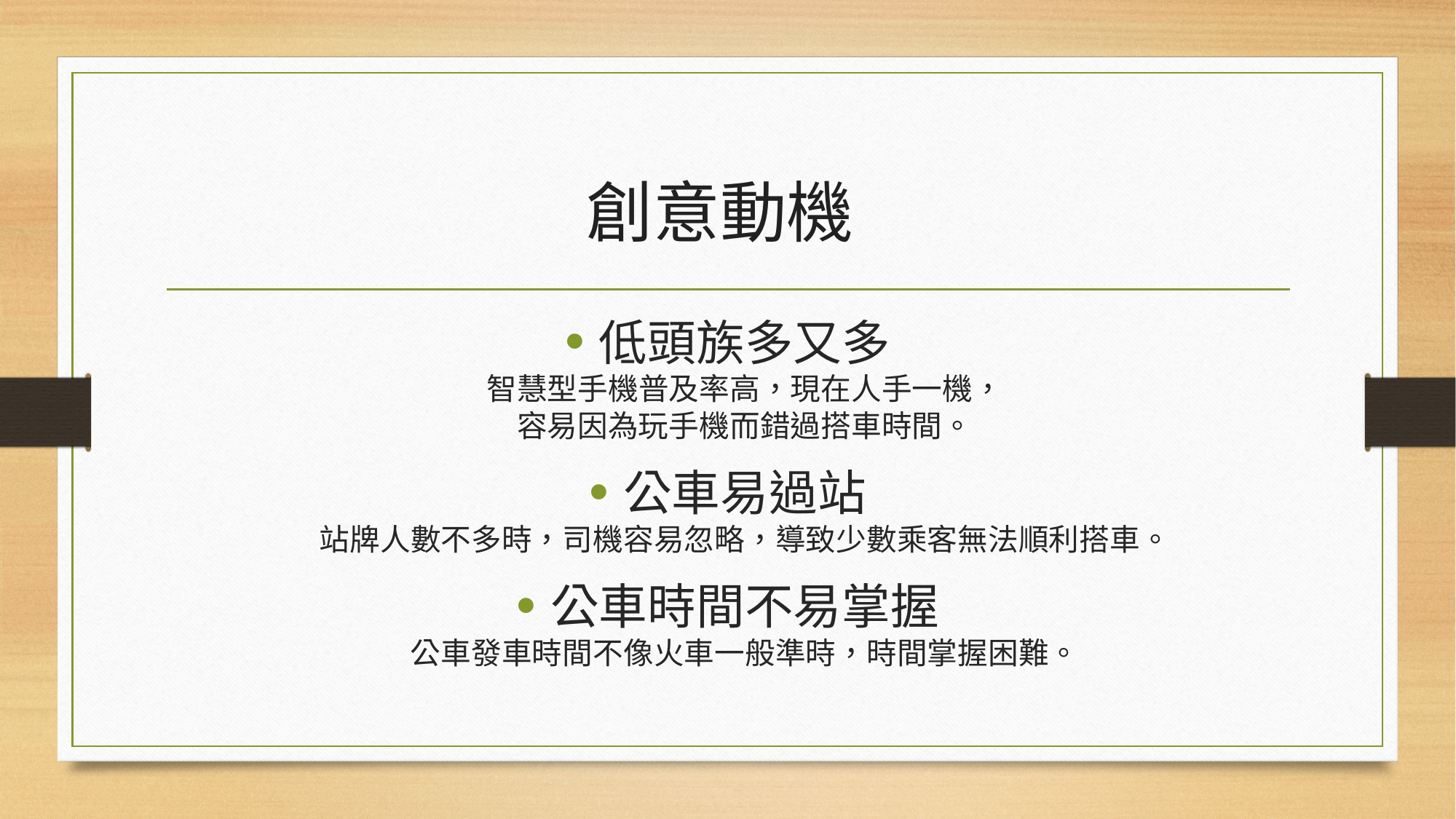

# 創意動機
低頭族多又多
智慧型手機普及率高，現在人手一機，
容易因為玩手機而錯過搭車時間。
公車易過站
站牌人數不多時，司機容易忽略，導致少數乘客無法順利搭車。
公車時間不易掌握
公車發車時間不像火車一般準時，時間掌握困難。